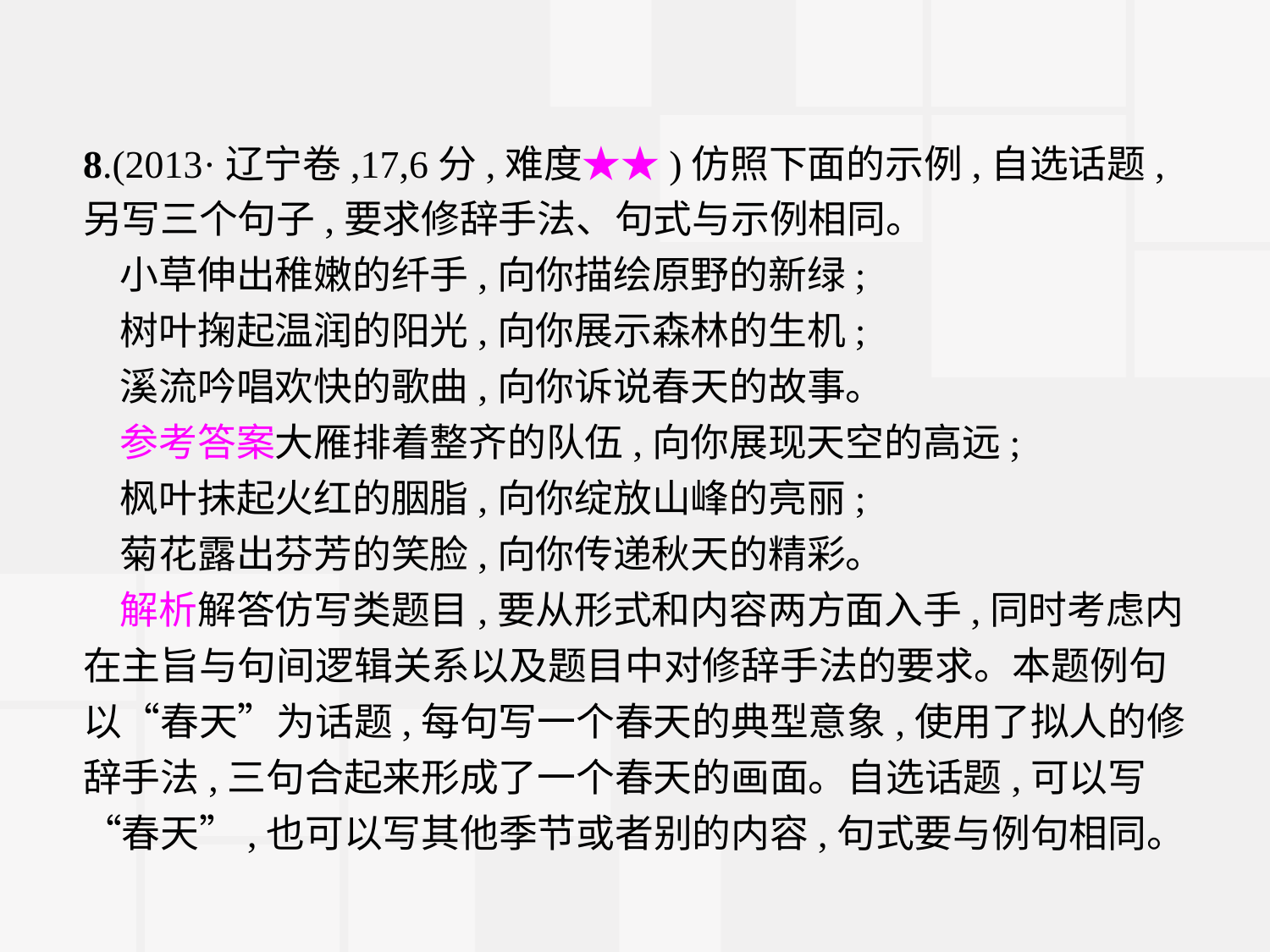

8.(2013·辽宁卷,17,6分,难度★★)仿照下面的示例,自选话题,另写三个句子,要求修辞手法、句式与示例相同。
小草伸出稚嫩的纤手,向你描绘原野的新绿;
树叶掬起温润的阳光,向你展示森林的生机;
溪流吟唱欢快的歌曲,向你诉说春天的故事。
参考答案大雁排着整齐的队伍,向你展现天空的高远;
枫叶抹起火红的胭脂,向你绽放山峰的亮丽;
菊花露出芬芳的笑脸,向你传递秋天的精彩。
解析解答仿写类题目,要从形式和内容两方面入手,同时考虑内在主旨与句间逻辑关系以及题目中对修辞手法的要求。本题例句以“春天”为话题,每句写一个春天的典型意象,使用了拟人的修辞手法,三句合起来形成了一个春天的画面。自选话题,可以写“春天”,也可以写其他季节或者别的内容,句式要与例句相同。